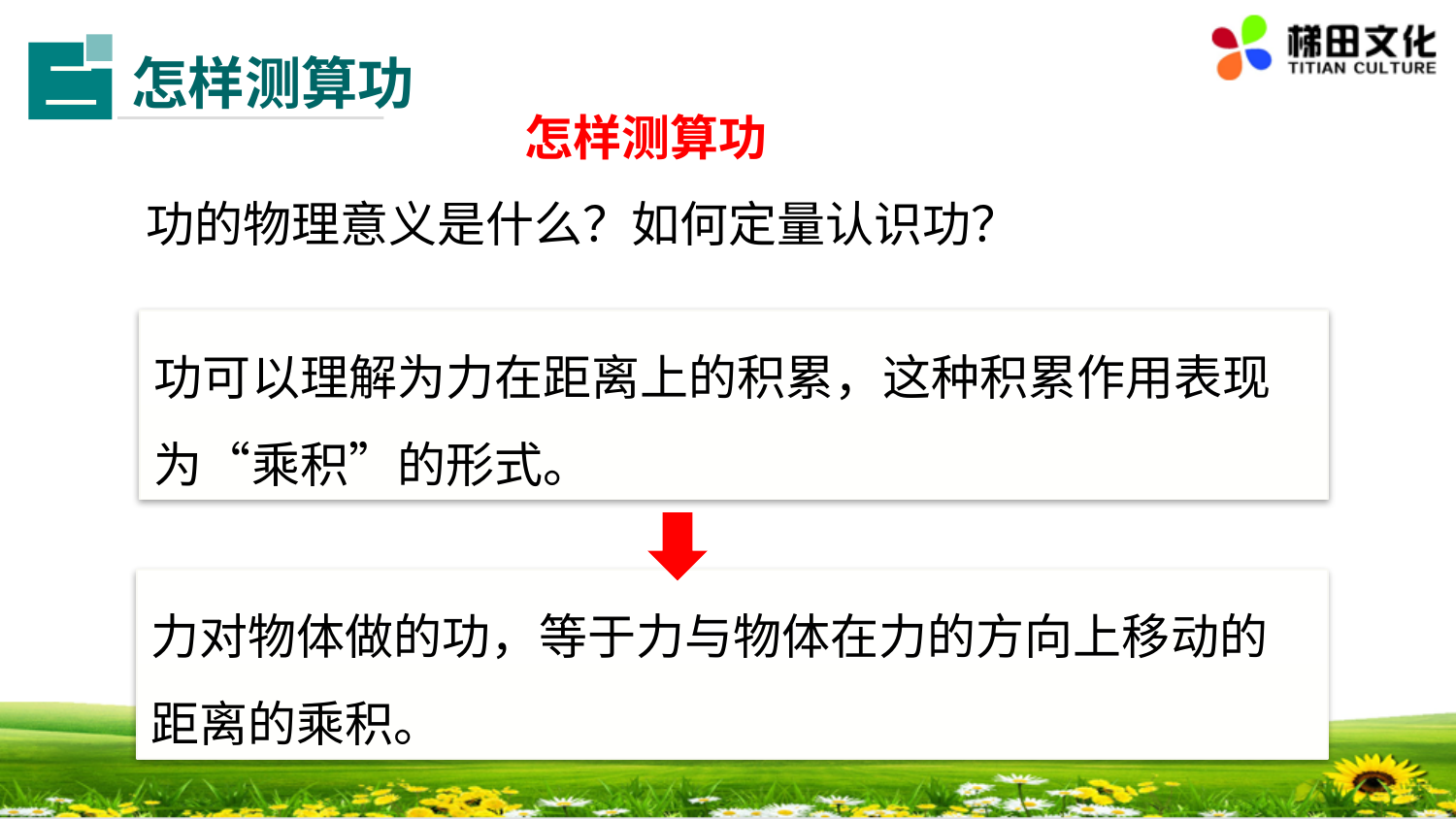

怎样测算功
二

怎样测算功
功的物理意义是什么？如何定量认识功？
功可以理解为力在距离上的积累，这种积累作用表现为“乘积”的形式。

力对物体做的功，等于力与物体在力的方向上移动的距离的乘积。